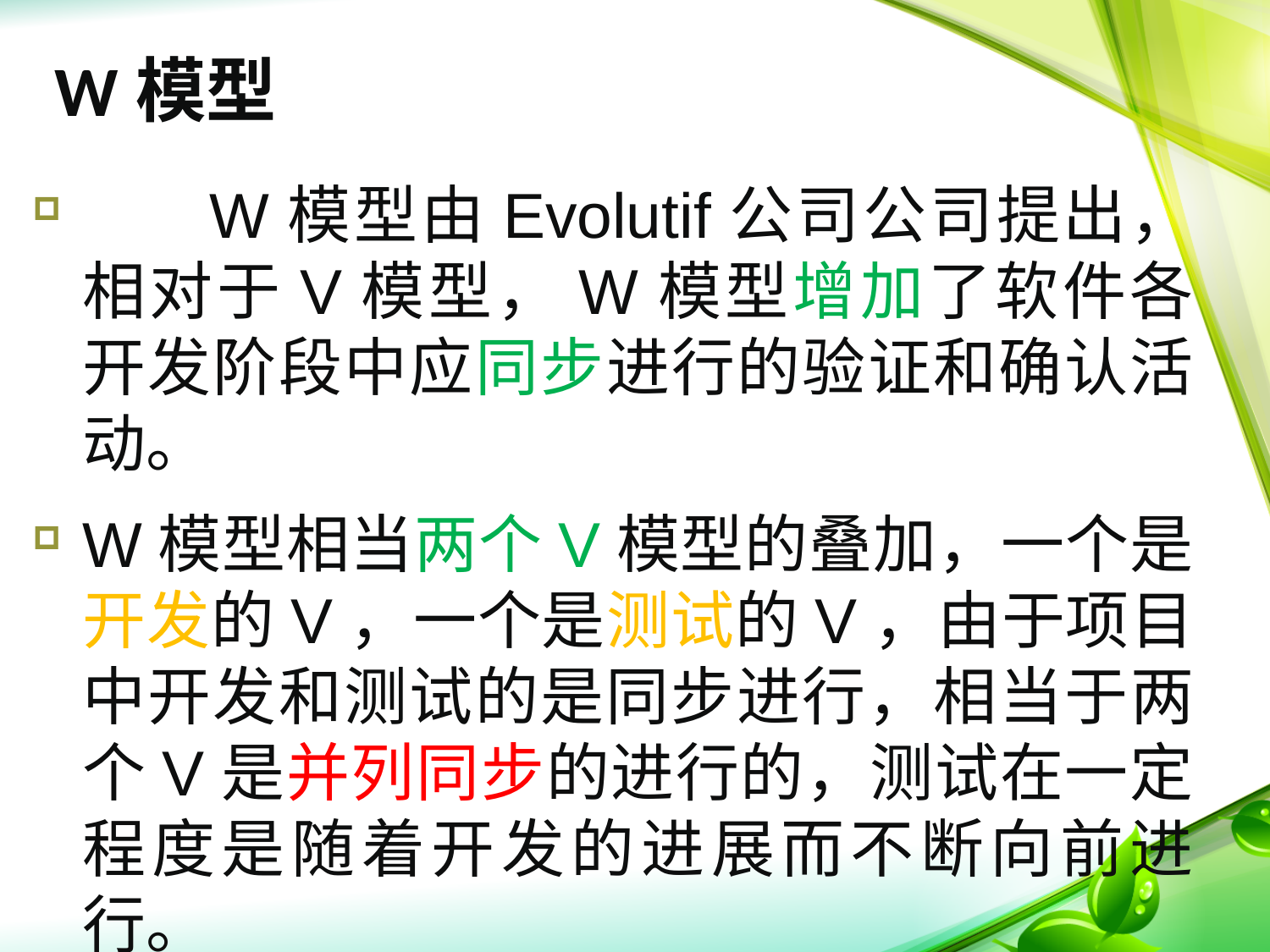

W模型
	W模型由Evolutif公司公司提出，相对于V模型，W模型增加了软件各开发阶段中应同步进行的验证和确认活动。
W模型相当两个V模型的叠加，一个是开发的V，一个是测试的V，由于项目中开发和测试的是同步进行，相当于两个V是并列同步的进行的，测试在一定程度是随着开发的进展而不断向前进行。